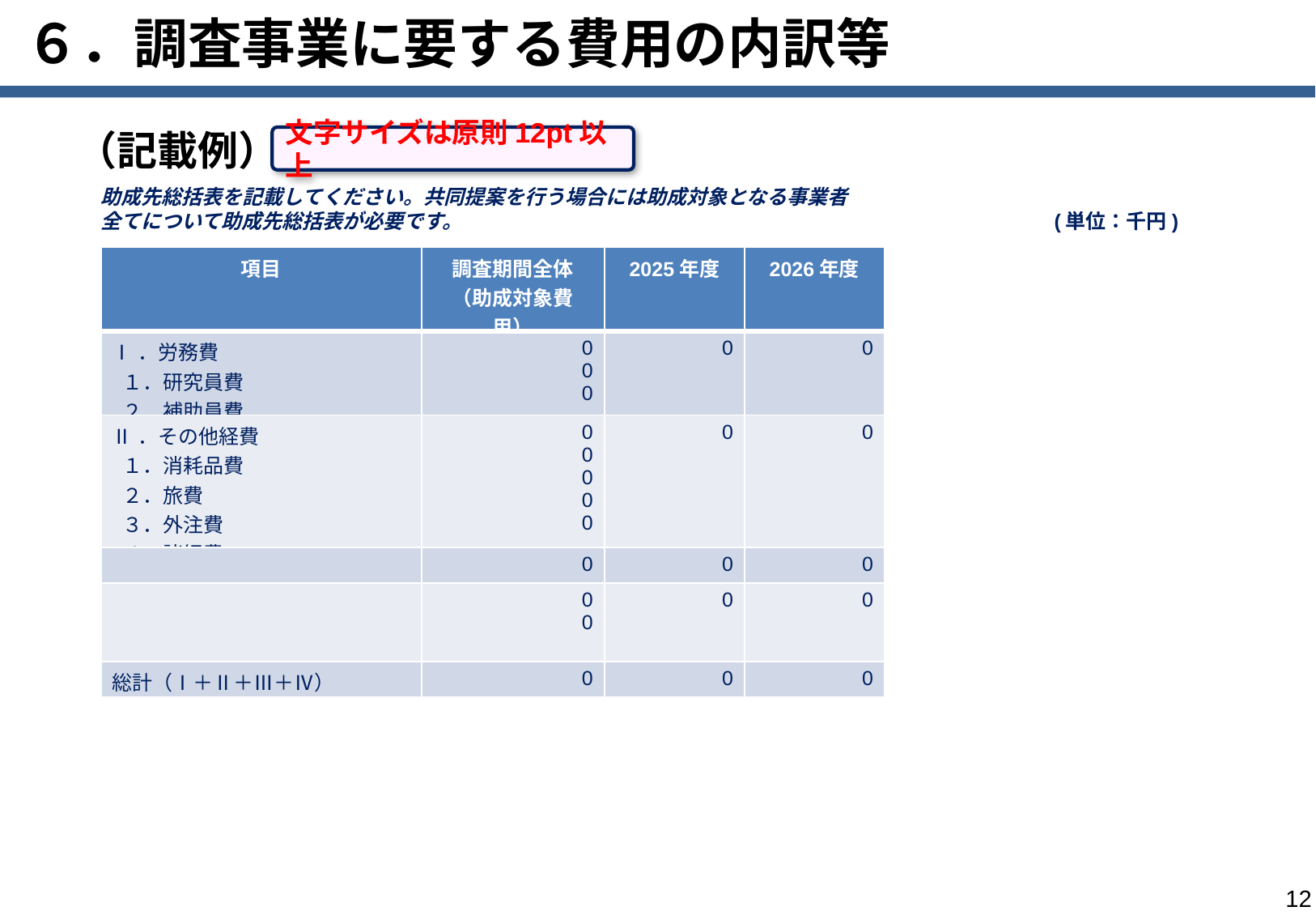

# ６．調査事業に要する費用の内訳等
（記載例）
文字サイズは原則12pt以上
助成先総括表を記載してください。共同提案を行う場合には助成対象となる事業者
全てについて助成先総括表が必要です。
(単位：千円)
| 項目 | 調査期間全体 （助成対象費用） | 2025年度 | 2026年度 |
| --- | --- | --- | --- |
| Ⅰ．労務費 １．研究員費 ２．補助員費 | 0 0 0 | 0 | 0 |
| Ⅱ．その他経費 １．消耗品費 ２．旅費 ３．外注費 ４．諸経費 | 0 0 0 0 0 | 0 | 0 |
|  | 0 | 0 | 0 |
|  | 0 0 | 0 | 0 |
| 総計（Ⅰ＋Ⅱ＋Ⅲ＋Ⅳ） | 0 | 0 | 0 |
12